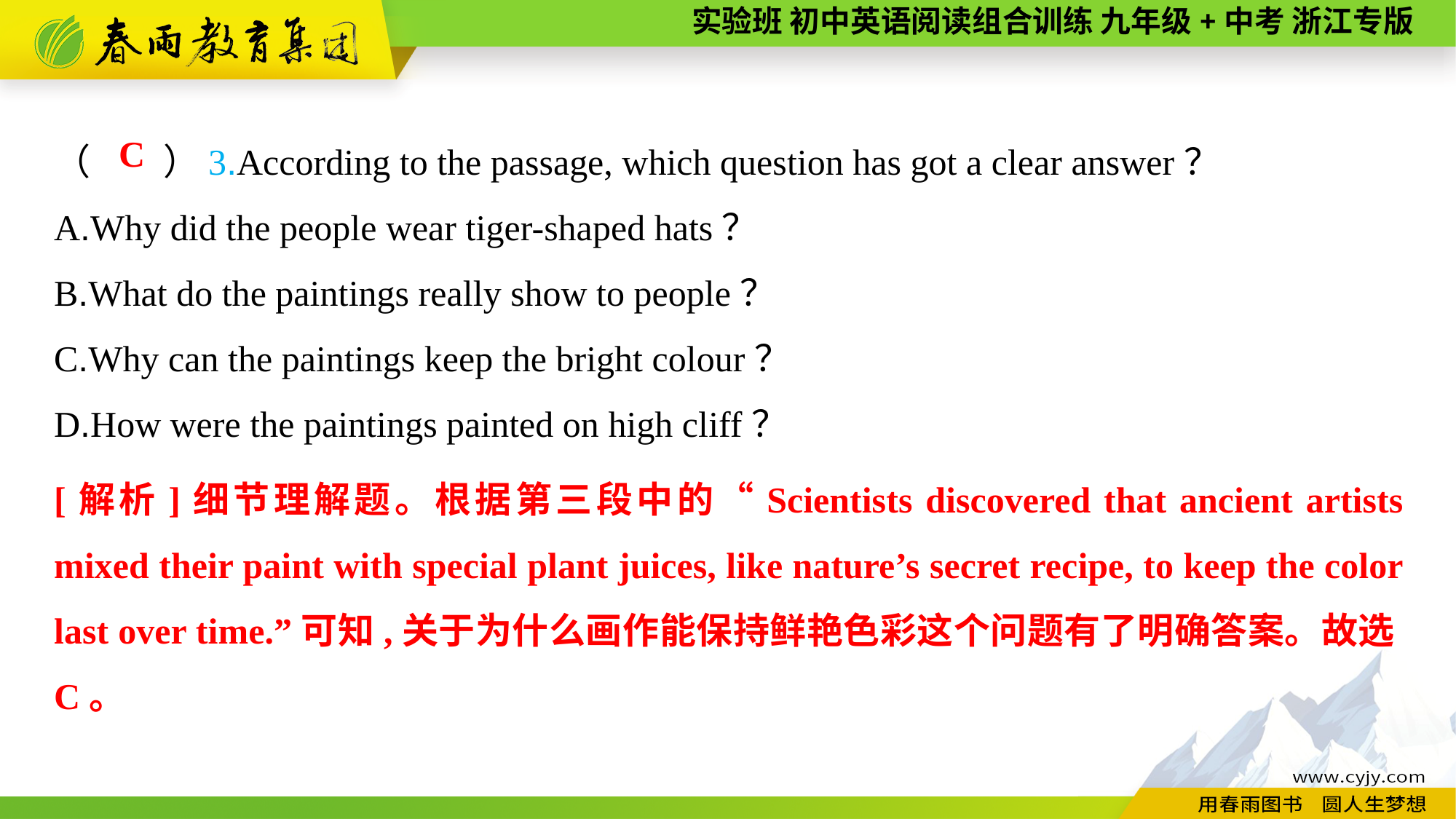

（　　）3.According to the passage, which question has got a clear answer？
A.Why did the people wear tiger-shaped hats？
B.What do the paintings really show to people？
C.Why can the paintings keep the bright colour？
D.How were the paintings painted on high cliff？
C
[解析]细节理解题。根据第三段中的“Scientists discovered that ancient artists mixed their paint with special plant juices, like nature’s secret recipe, to keep the color last over time.”可知,关于为什么画作能保持鲜艳色彩这个问题有了明确答案。故选C。